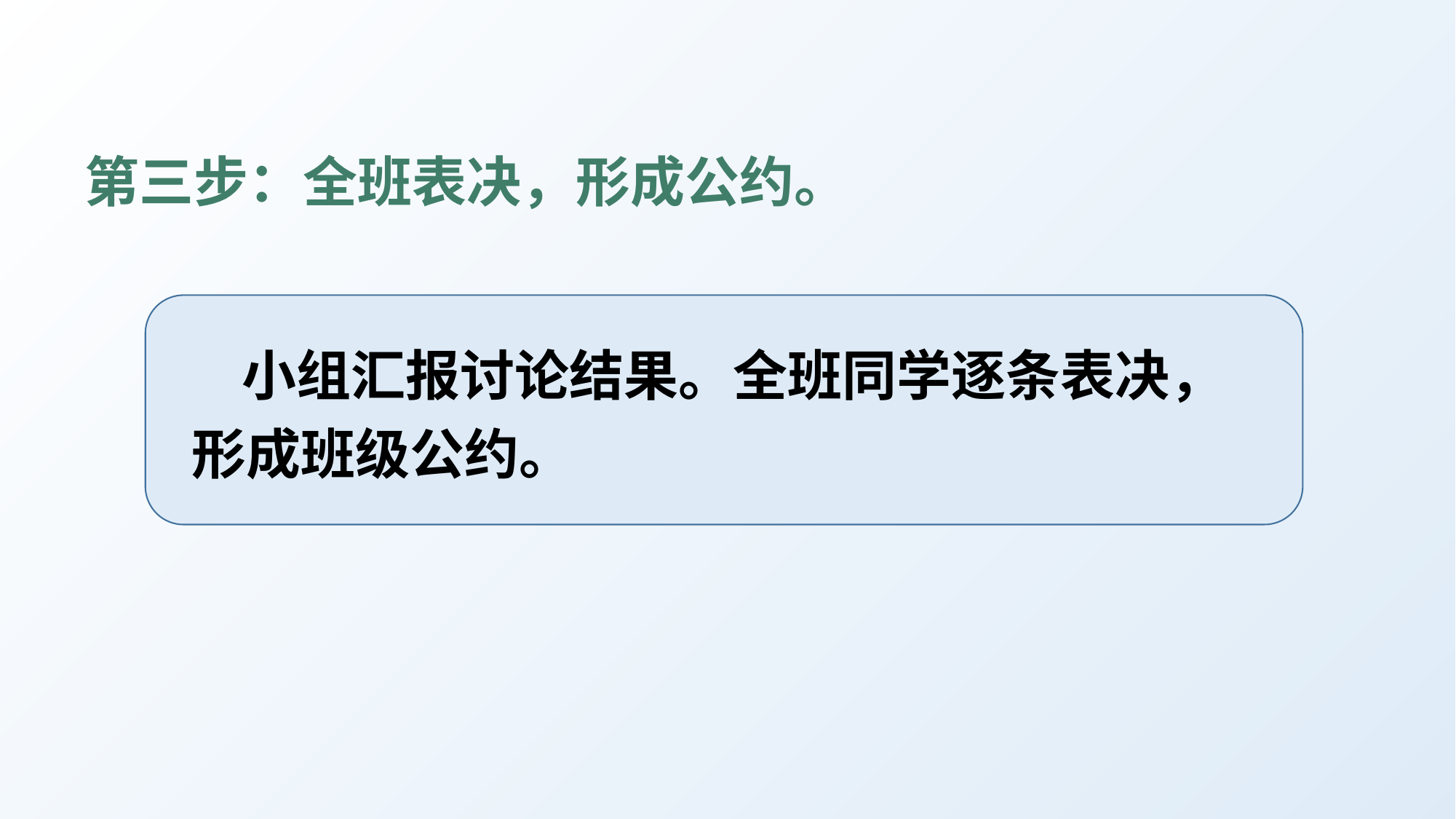

第三步：全班表决，形成公约。

   小组汇报讨论结果。全班同学逐条表决，形成班级公约。